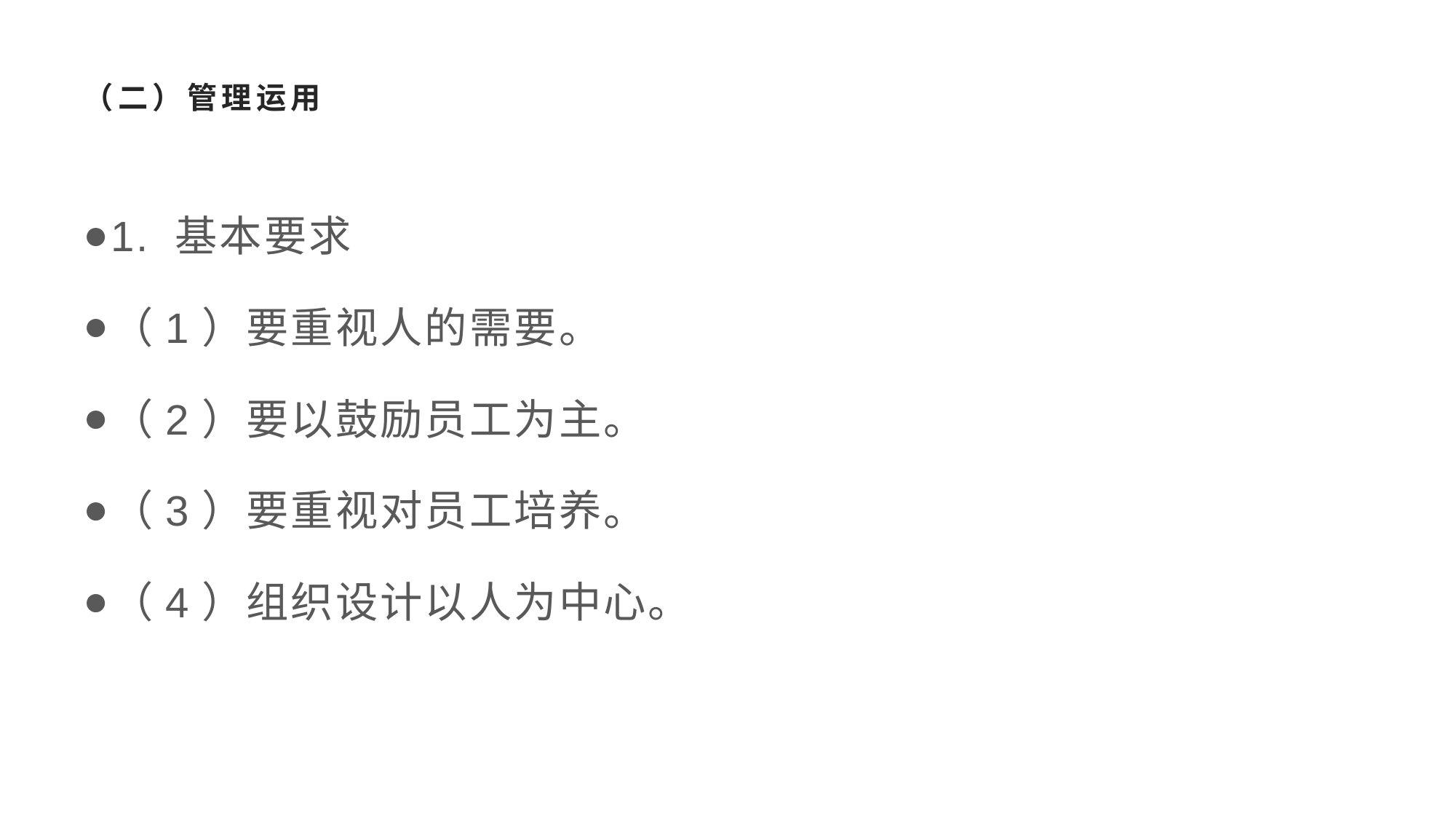

# （二）管理运用
1. 基本要求
（1）要重视人的需要。
（2）要以鼓励员工为主。
（3）要重视对员工培养。
（4）组织设计以人为中心。